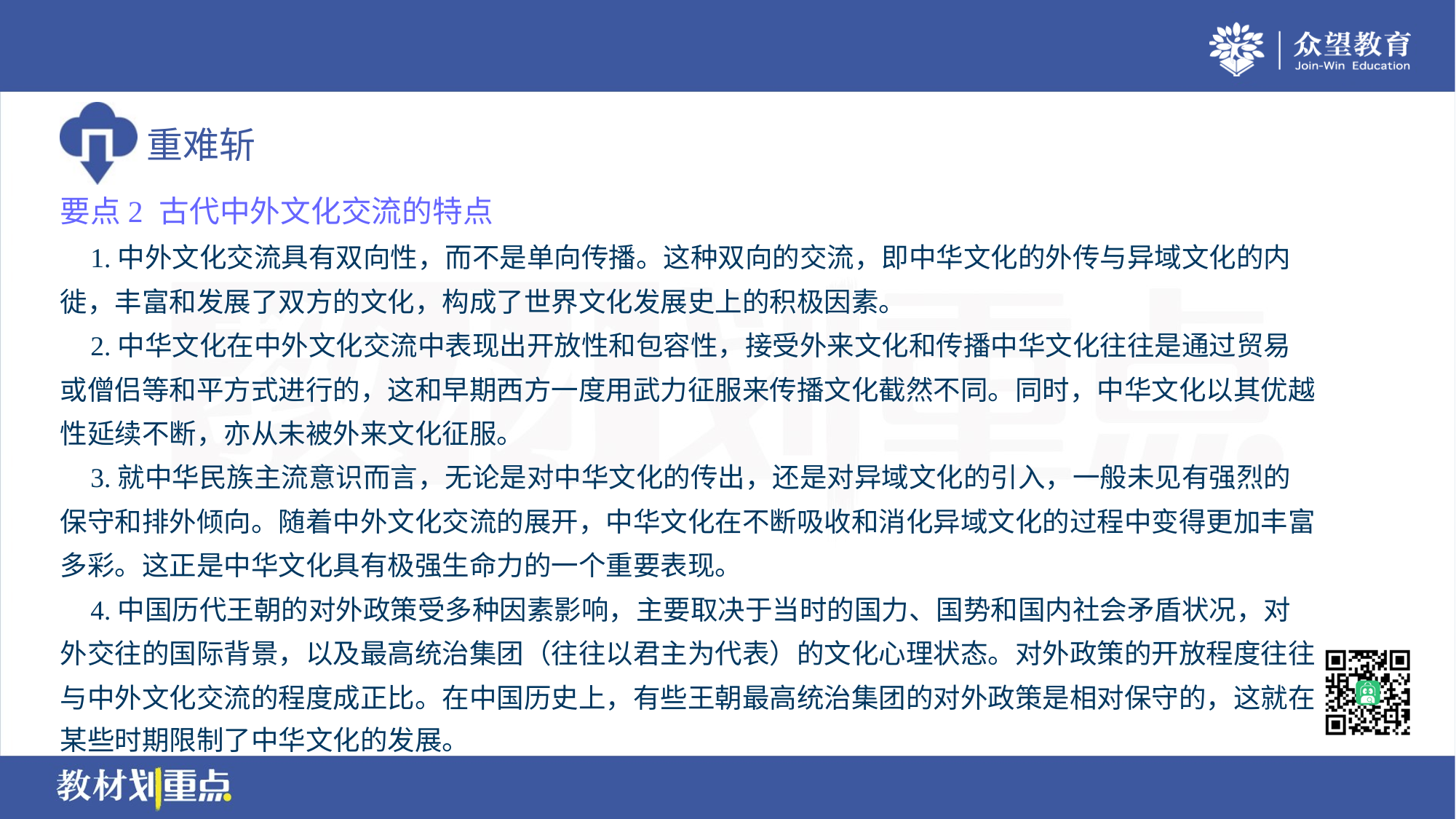

要点2 古代中外文化交流的特点
    1.中外文化交流具有双向性，而不是单向传播。这种双向的交流，即中华文化的外传与异域文化的内
徙，丰富和发展了双方的文化，构成了世界文化发展史上的积极因素。
    2.中华文化在中外文化交流中表现出开放性和包容性，接受外来文化和传播中华文化往往是通过贸易
或僧侣等和平方式进行的，这和早期西方一度用武力征服来传播文化截然不同。同时，中华文化以其优越
性延续不断，亦从未被外来文化征服。
    3.就中华民族主流意识而言，无论是对中华文化的传出，还是对异域文化的引入，一般未见有强烈的
保守和排外倾向。随着中外文化交流的展开，中华文化在不断吸收和消化异域文化的过程中变得更加丰富
多彩。这正是中华文化具有极强生命力的一个重要表现。
    4.中国历代王朝的对外政策受多种因素影响，主要取决于当时的国力、国势和国内社会矛盾状况，对
外交往的国际背景，以及最高统治集团（往往以君主为代表）的文化心理状态。对外政策的开放程度往往
与中外文化交流的程度成正比。在中国历史上，有些王朝最高统治集团的对外政策是相对保守的，这就在
某些时期限制了中华文化的发展。